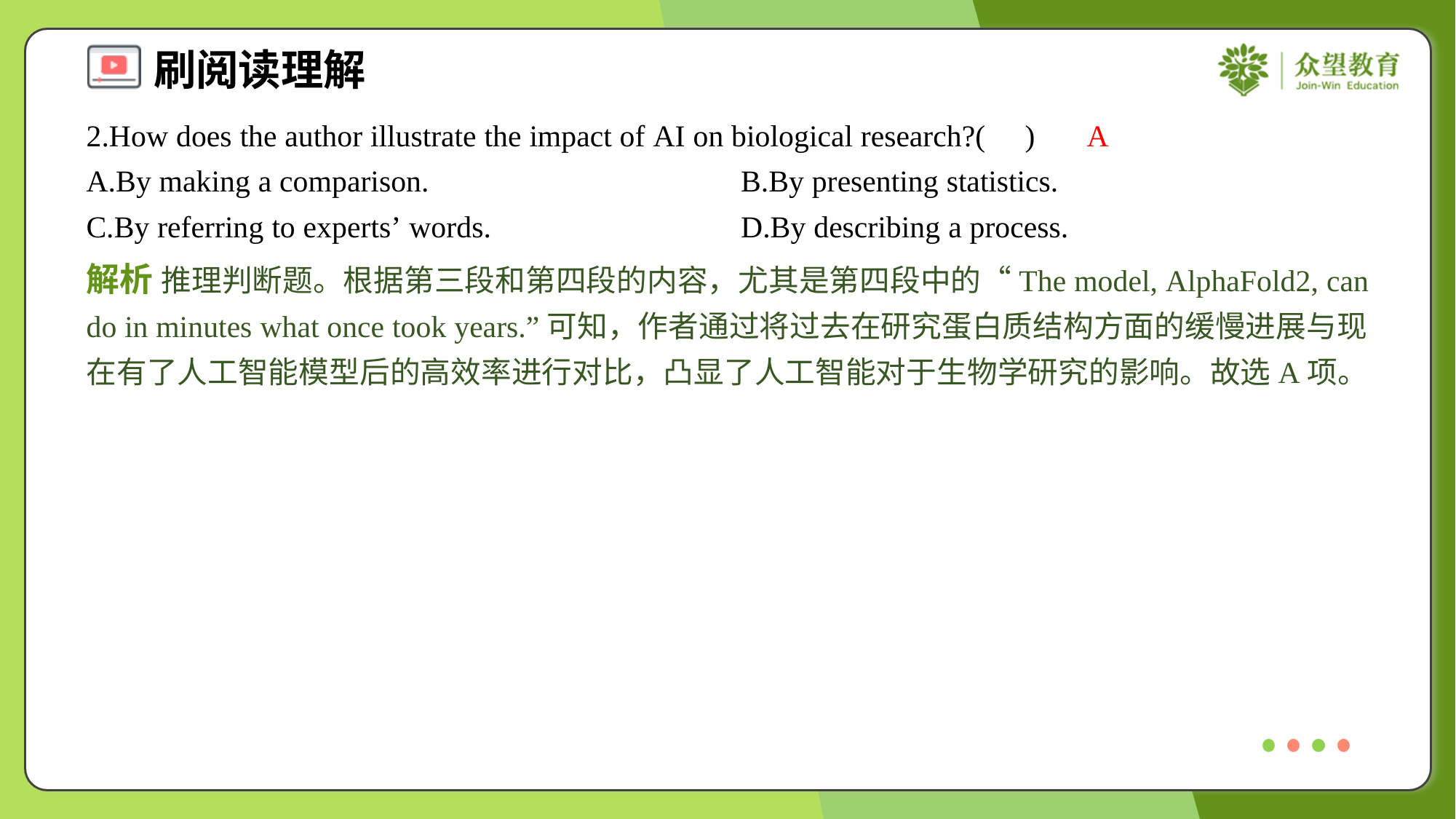

2.How does the author illustrate the impact of AI on biological research?(     )
A
A.By making a comparison.	B.By presenting statistics.
C.By referring to experts’ words.	D.By describing a process.
解析 推理判断题。根据第三段和第四段的内容，尤其是第四段中的“The model, AlphaFold2, can do in minutes what once took years.”可知，作者通过将过去在研究蛋白质结构方面的缓慢进展与现在有了人工智能模型后的高效率进行对比，凸显了人工智能对于生物学研究的影响。故选A项。